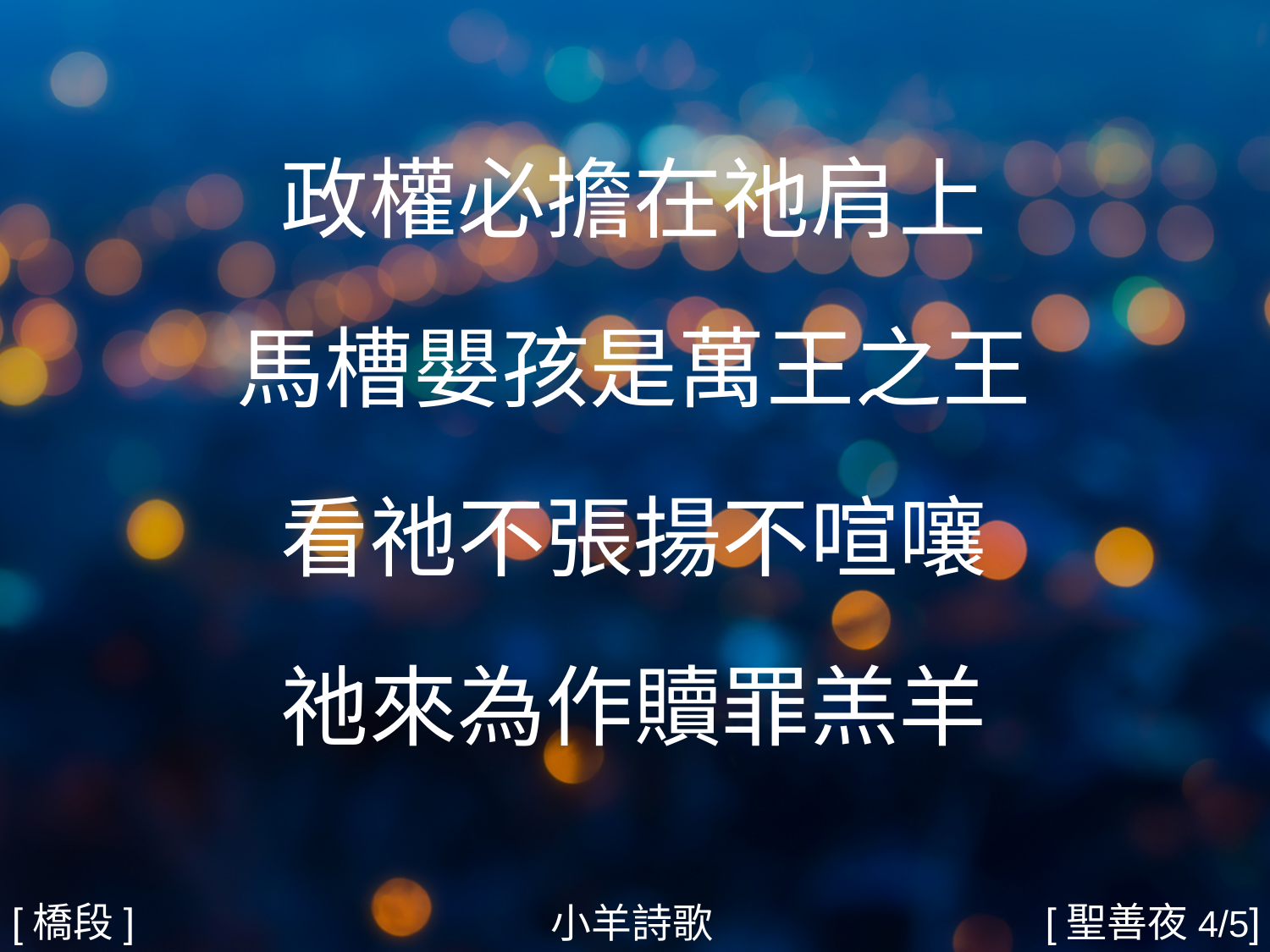

政權必擔在祂肩上

馬槽嬰孩是萬王之王

看祂不張揚不喧嚷

祂來為作贖罪羔羊
#

[橋段]
[聖善夜4/5]
小羊詩歌